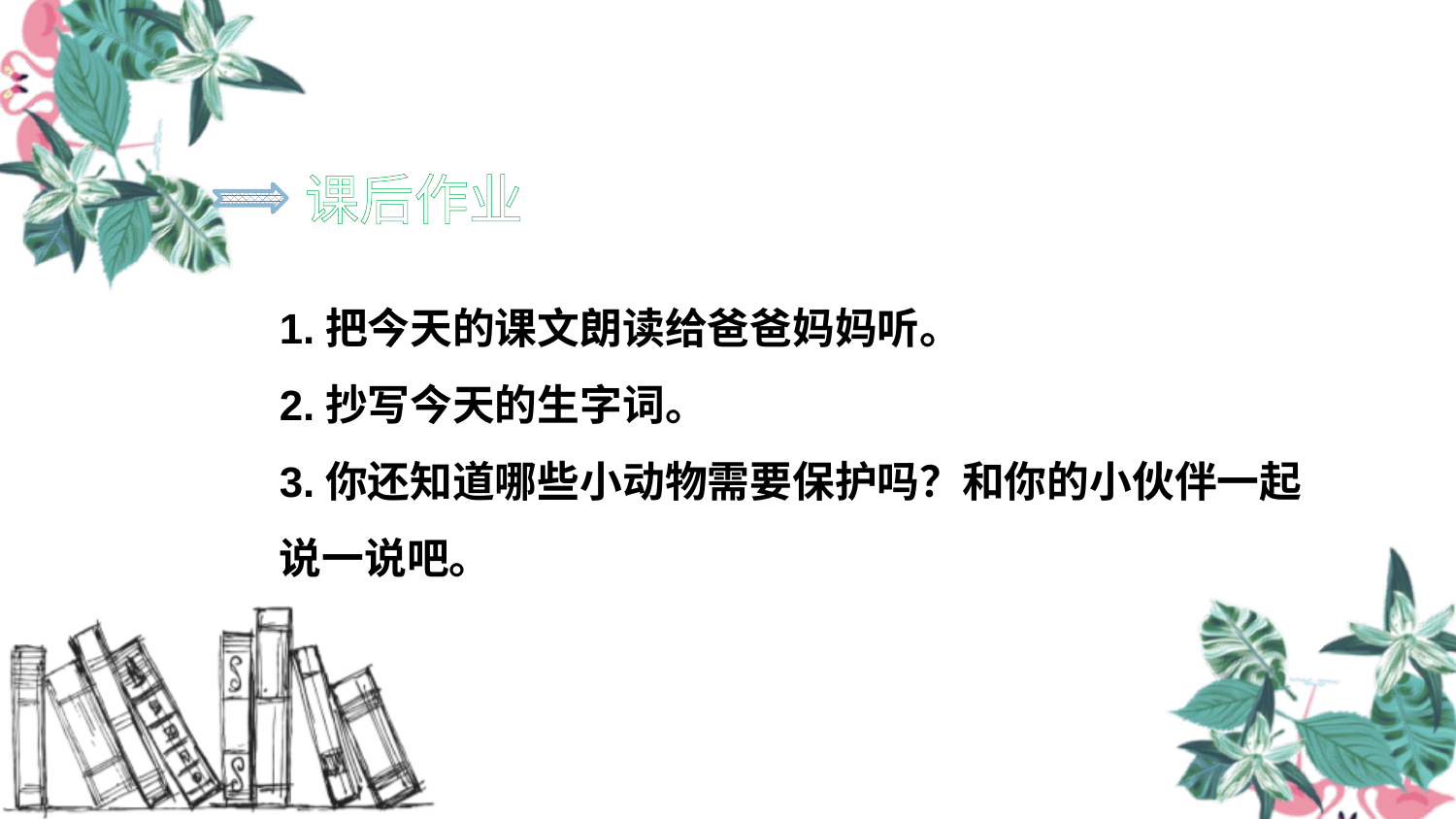

课后作业

1.把今天的课文朗读给爸爸妈妈听。
2.抄写今天的生字词。
3.你还知道哪些小动物需要保护吗？和你的小伙伴一起说一说吧。